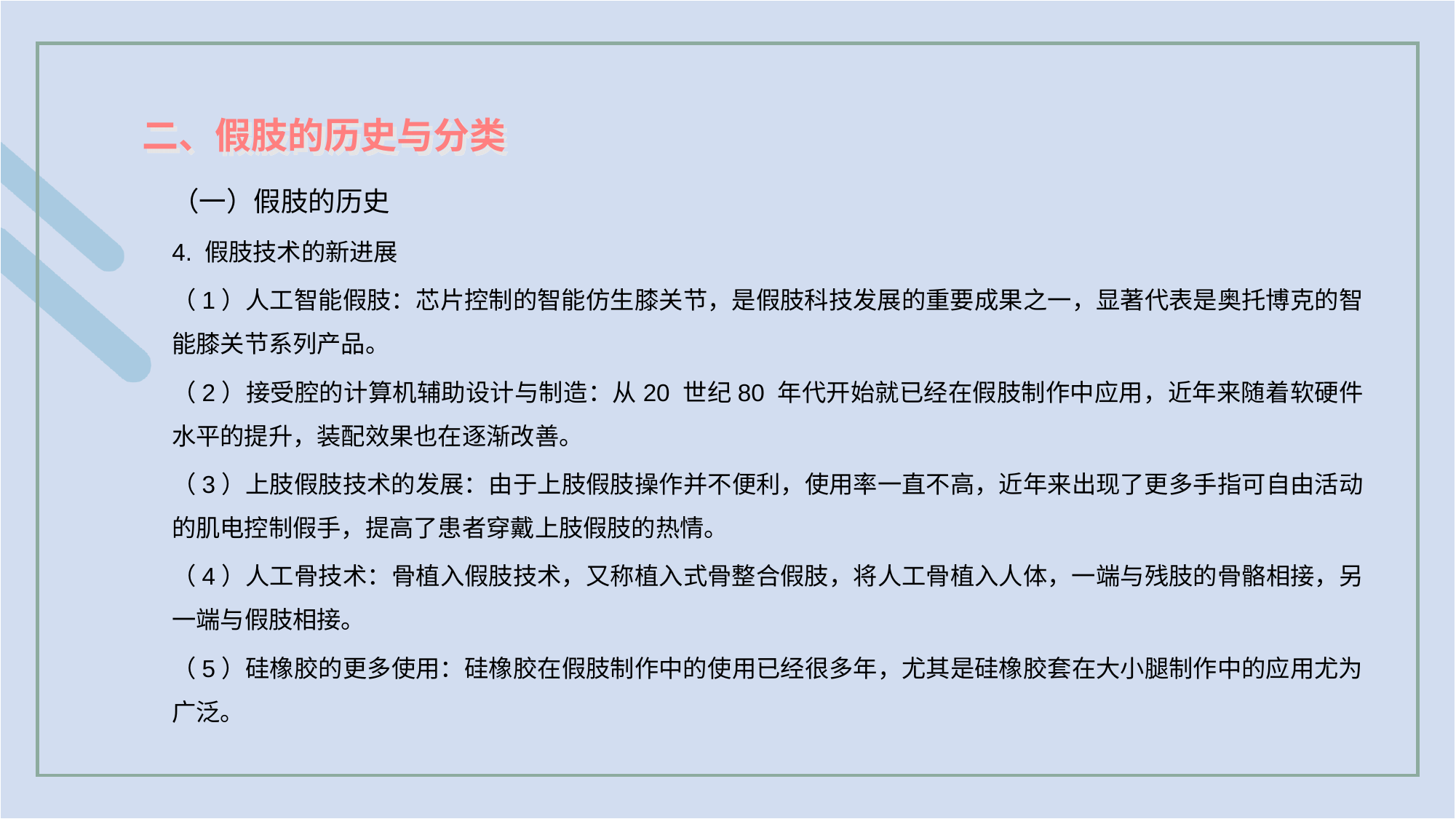

二、假肢的历史与分类
（一）假肢的历史
4. 假肢技术的新进展
（1）人工智能假肢：芯片控制的智能仿生膝关节，是假肢科技发展的重要成果之一，显著代表是奥托博克的智能膝关节系列产品。
（2）接受腔的计算机辅助设计与制造：从20 世纪80 年代开始就已经在假肢制作中应用，近年来随着软硬件水平的提升，装配效果也在逐渐改善。
（3）上肢假肢技术的发展：由于上肢假肢操作并不便利，使用率一直不高，近年来出现了更多手指可自由活动的肌电控制假手，提高了患者穿戴上肢假肢的热情。
（4）人工骨技术：骨植入假肢技术，又称植入式骨整合假肢，将人工骨植入人体，一端与残肢的骨骼相接，另一端与假肢相接。
（5）硅橡胶的更多使用：硅橡胶在假肢制作中的使用已经很多年，尤其是硅橡胶套在大小腿制作中的应用尤为广泛。